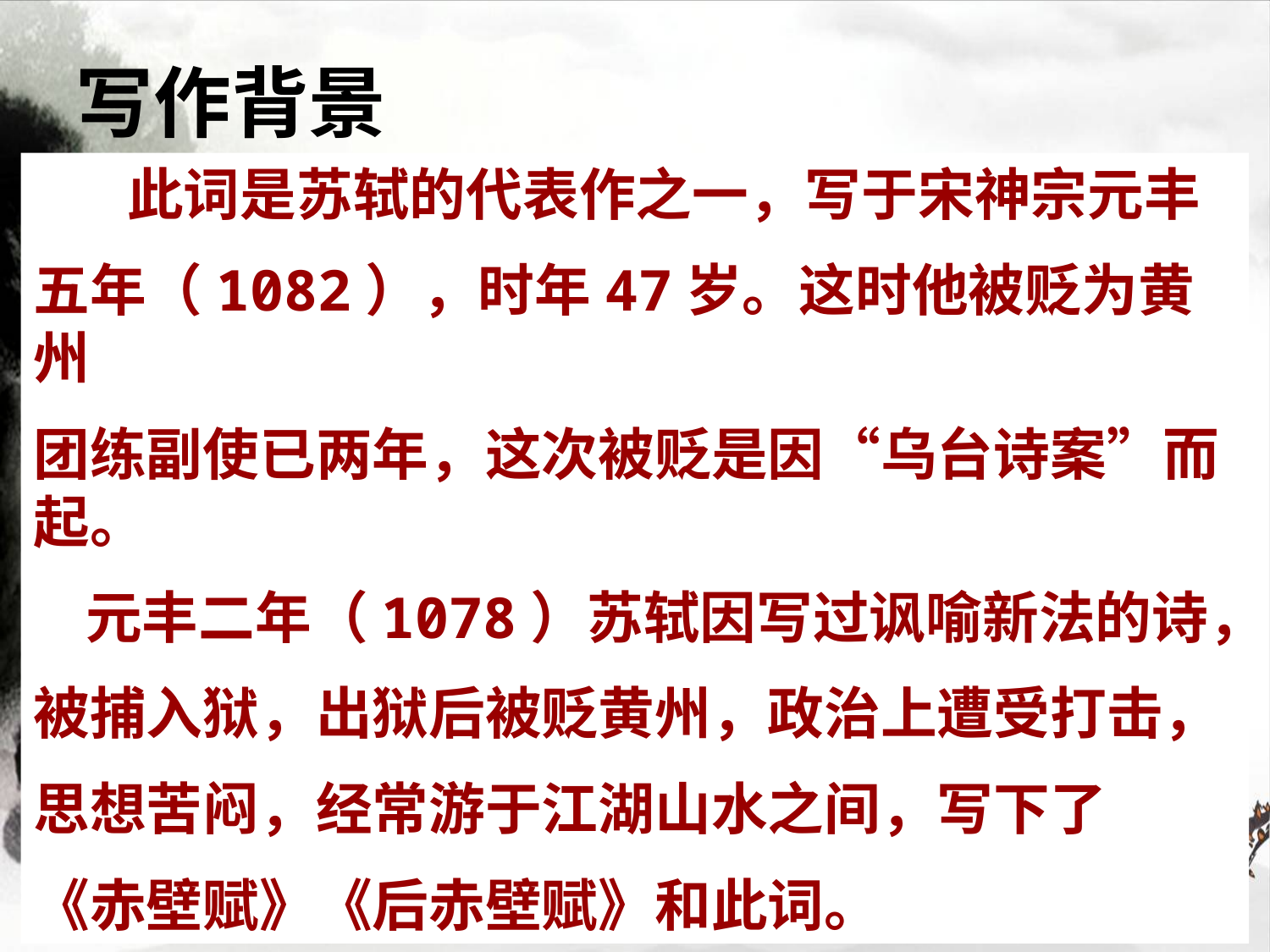

# 写作背景
            此词是苏轼的代表作之一，写于宋神宗元丰
五年（1082），时年47岁。这时他被贬为黄州
团练副使已两年，这次被贬是因“乌台诗案”而起。
   元丰二年（1078）苏轼因写过讽喻新法的诗，
被捕入狱，出狱后被贬黄州，政治上遭受打击，
思想苦闷，经常游于江湖山水之间，写下了
《赤壁赋》《后赤壁赋》和此词。